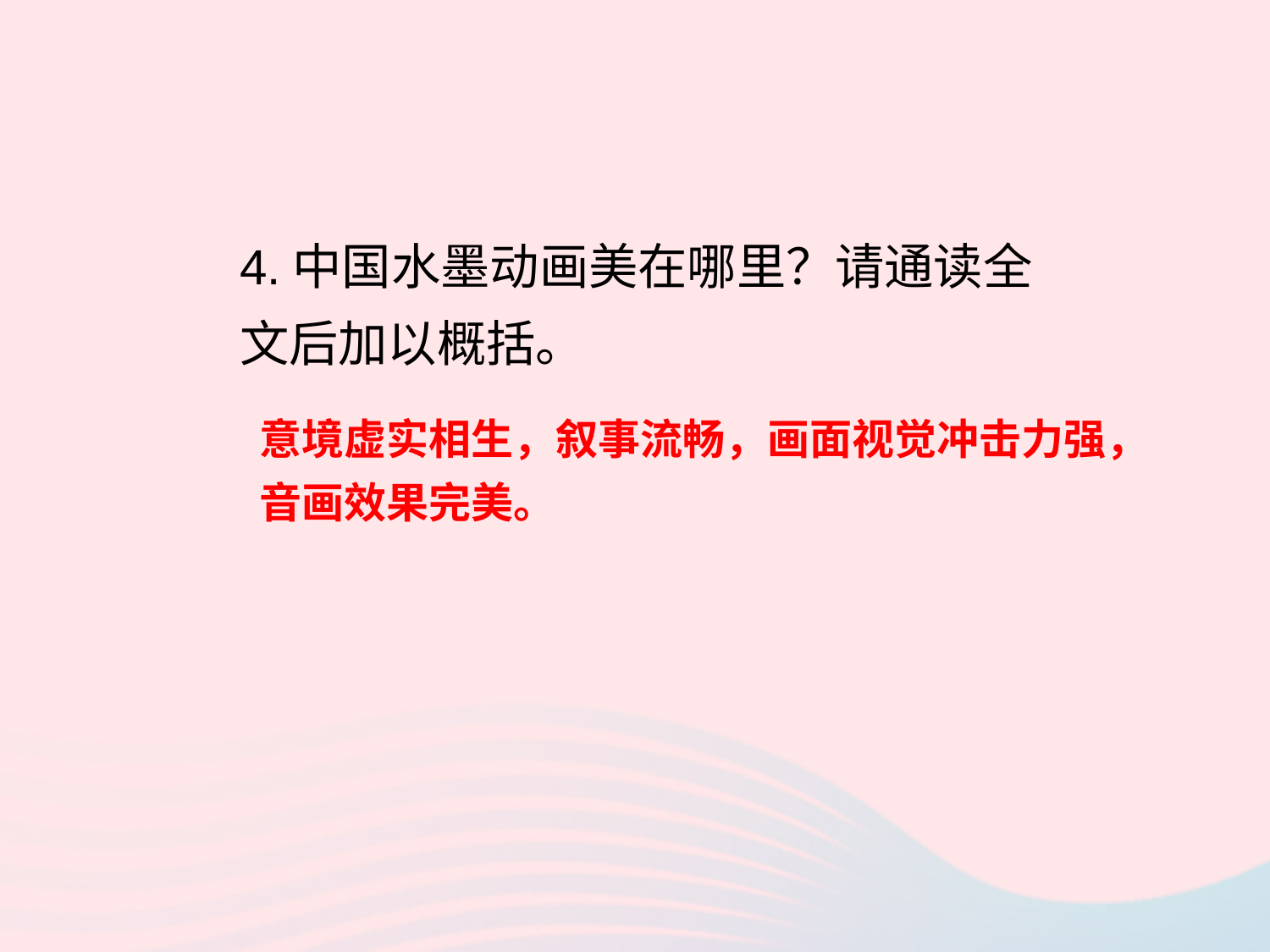

4.中国水墨动画美在哪里？请通读全文后加以概括。
意境虚实相生，叙事流畅，画面视觉冲击力强，音画效果完美。